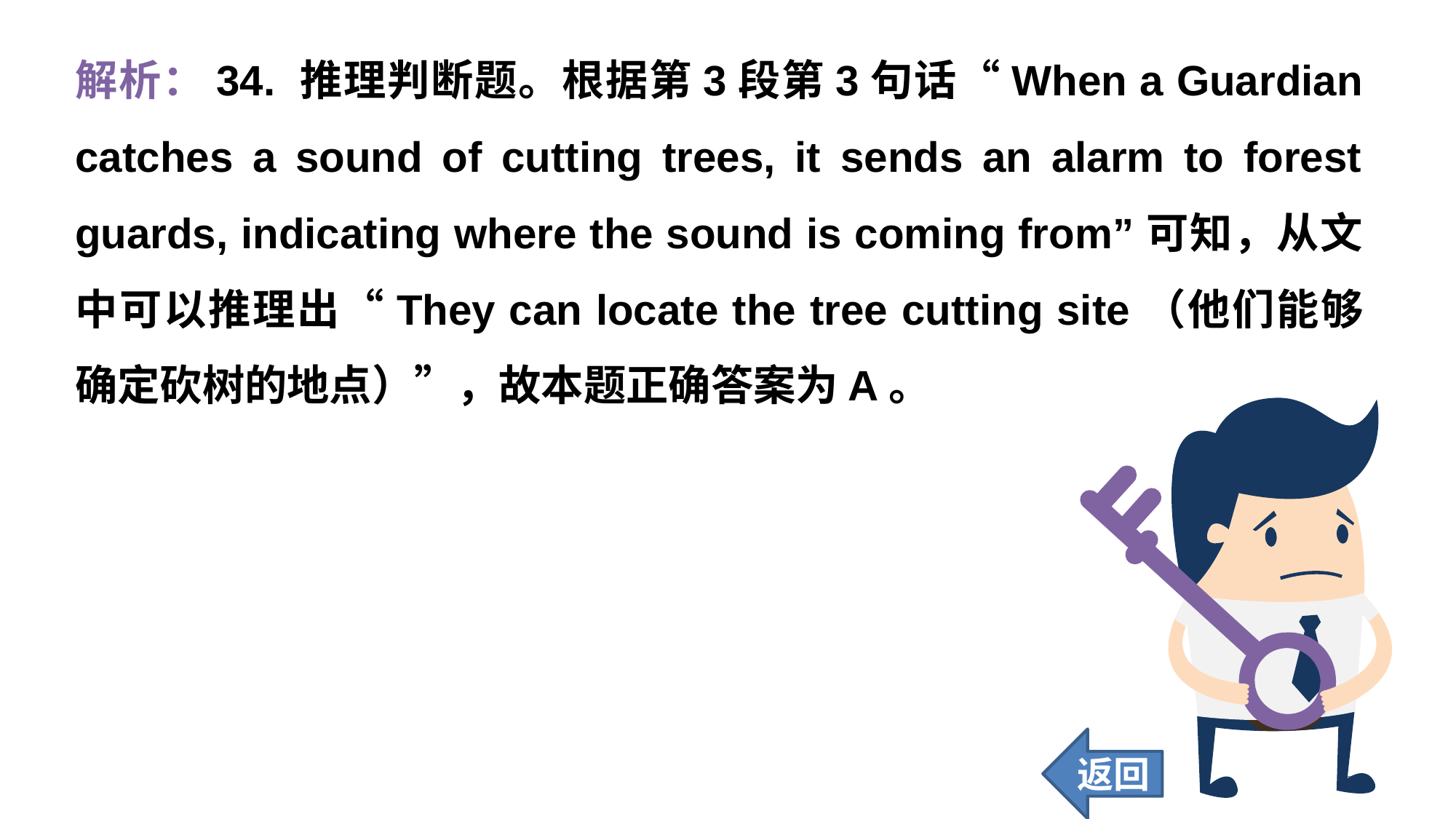

解析：34. 推理判断题。根据第3段第3句话“When a Guardian catches a sound of cutting trees, it sends an alarm to forest guards, indicating where the sound is coming from”可知，从文中可以推理出“They can locate the tree cutting site（他们能够确定砍树的地点）”，故本题正确答案为A。

返回
343